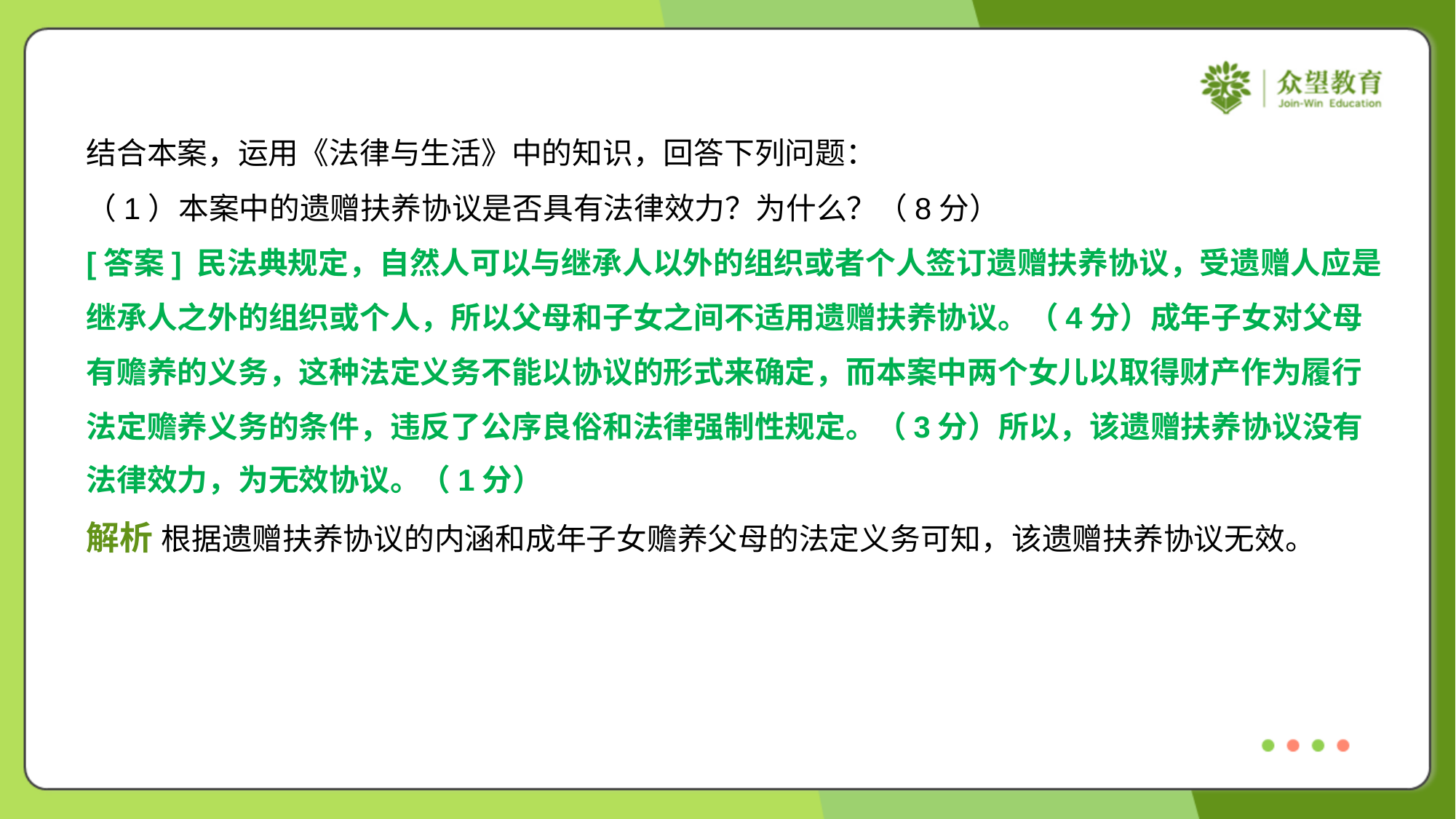

结合本案，运用《法律与生活》中的知识，回答下列问题：
（1）本案中的遗赠扶养协议是否具有法律效力？为什么？（8分）
[答案] 民法典规定，自然人可以与继承人以外的组织或者个人签订遗赠扶养协议，受遗赠人应是
继承人之外的组织或个人，所以父母和子女之间不适用遗赠扶养协议。（4分）成年子女对父母
有赡养的义务，这种法定义务不能以协议的形式来确定，而本案中两个女儿以取得财产作为履行
法定赡养义务的条件，违反了公序良俗和法律强制性规定。（3分）所以，该遗赠扶养协议没有
法律效力，为无效协议。（1分）
解析 根据遗赠扶养协议的内涵和成年子女赡养父母的法定义务可知，该遗赠扶养协议无效。